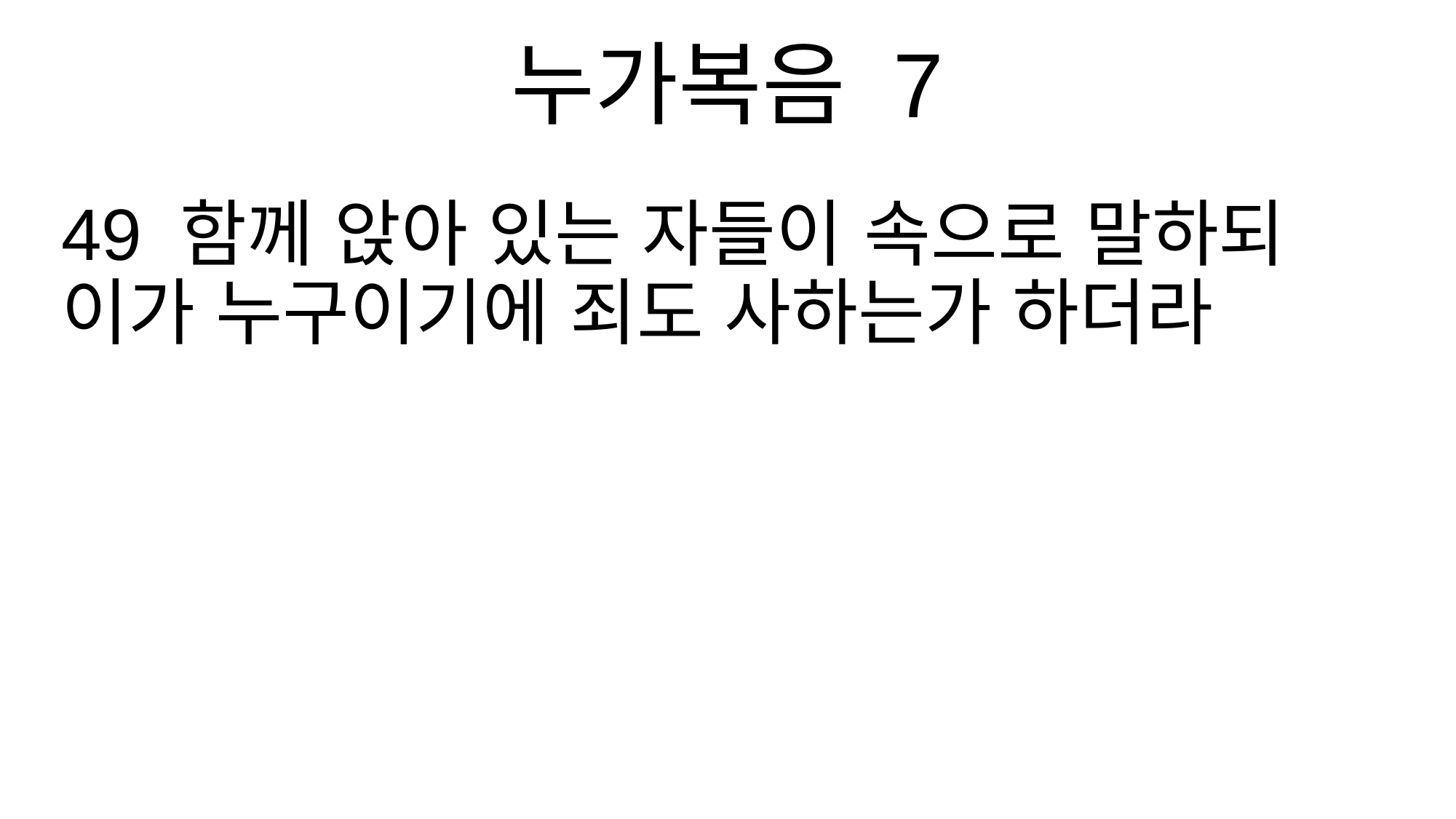

누가복음 7
49 함께 앉아 있는 자들이 속으로 말하되 이가 누구이기에 죄도 사하는가 하더라